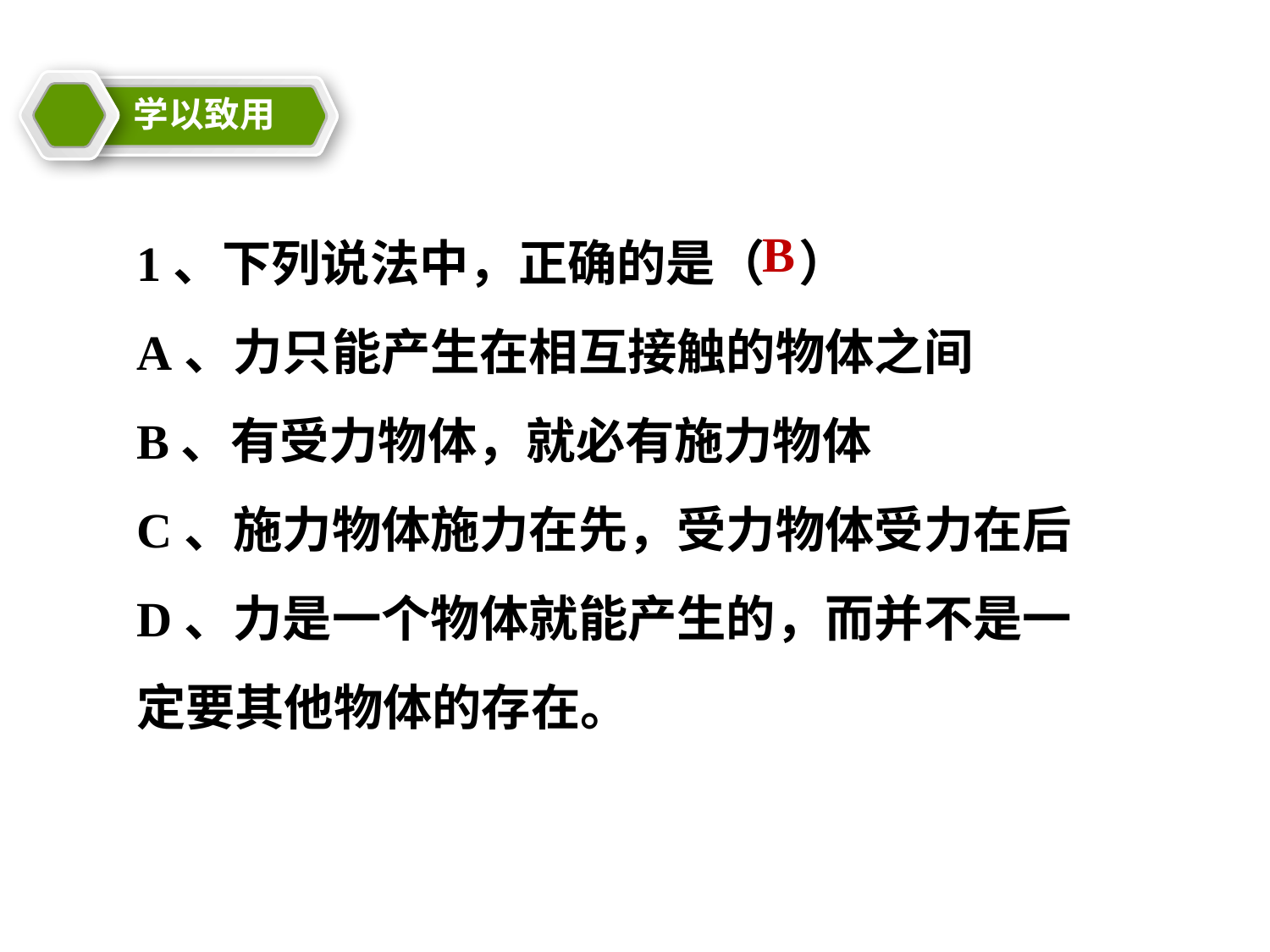

学以致用
教学目标
1、下列说法中，正确的是（   ）
A、力只能产生在相互接触的物体之间
B、有受力物体，就必有施力物体
C、施力物体施力在先，受力物体受力在后
D、力是一个物体就能产生的，而并不是一定要其他物体的存在。

B